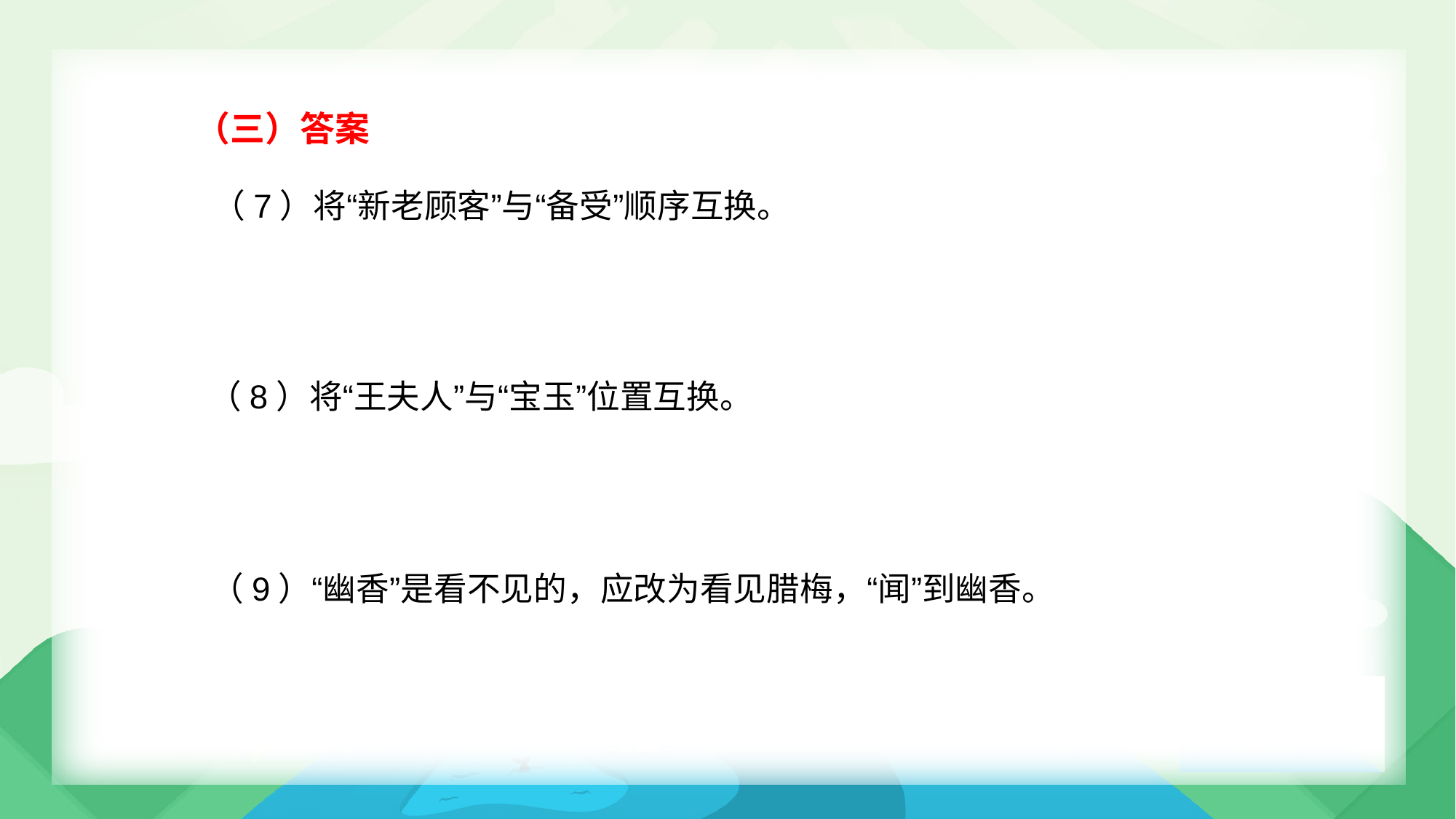

（三）答案
（7）将“新老顾客”与“备受”顺序互换。
（8）将“王夫人”与“宝玉”位置互换。
（9）“幽香”是看不见的，应改为看见腊梅，“闻”到幽香。